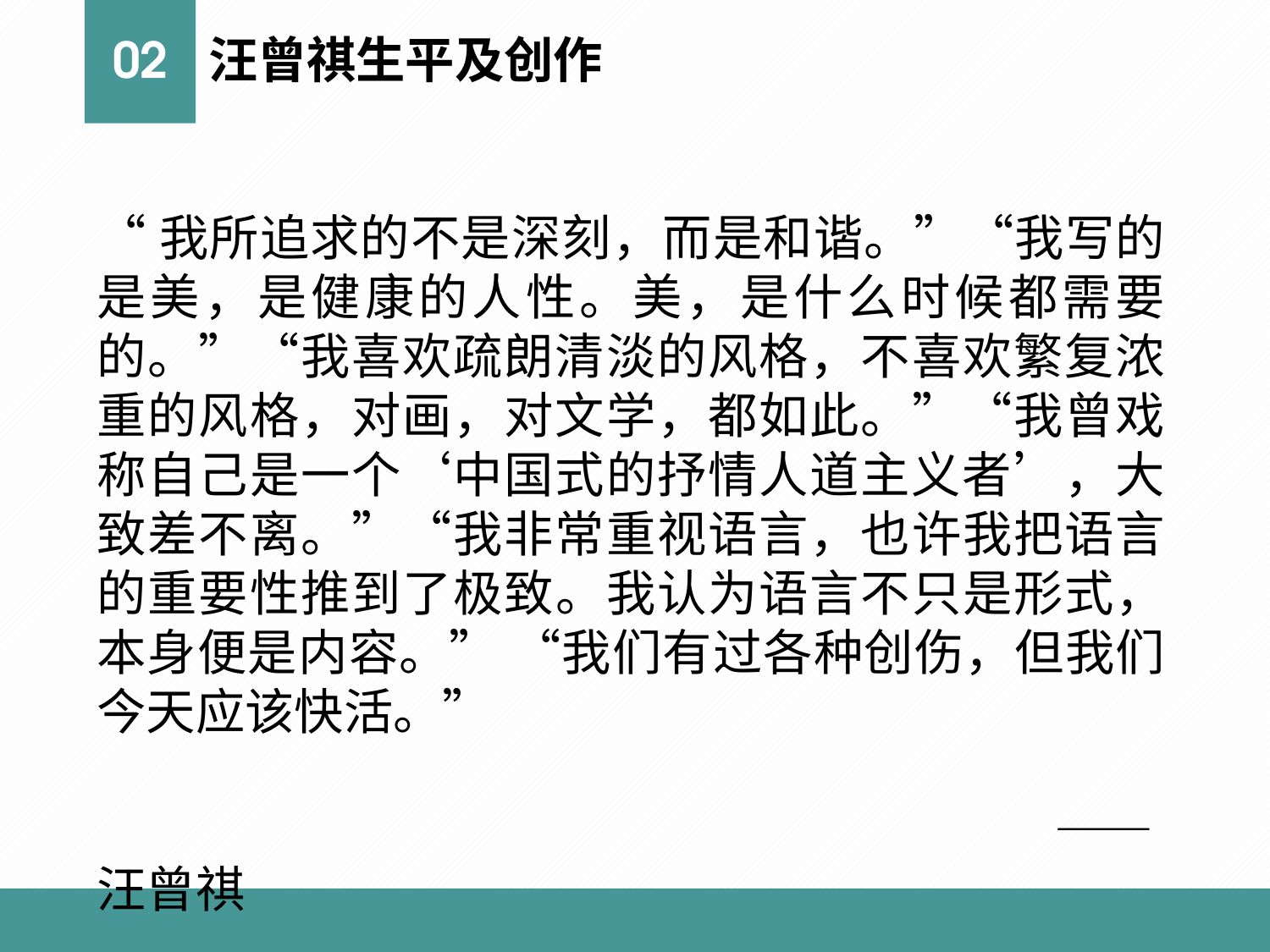

02
汪曾祺生平及创作
“我所追求的不是深刻，而是和谐。”“我写的是美，是健康的人性。美，是什么时候都需要的。”“我喜欢疏朗清淡的风格，不喜欢繁复浓重的风格，对画，对文学，都如此。”“我曾戏称自己是一个‘中国式的抒情人道主义者’，大致差不离。”“我非常重视语言，也许我把语言的重要性推到了极致。我认为语言不只是形式，本身便是内容。” “我们有过各种创伤，但我们今天应该快活。”
                                                                                     ——汪曾祺